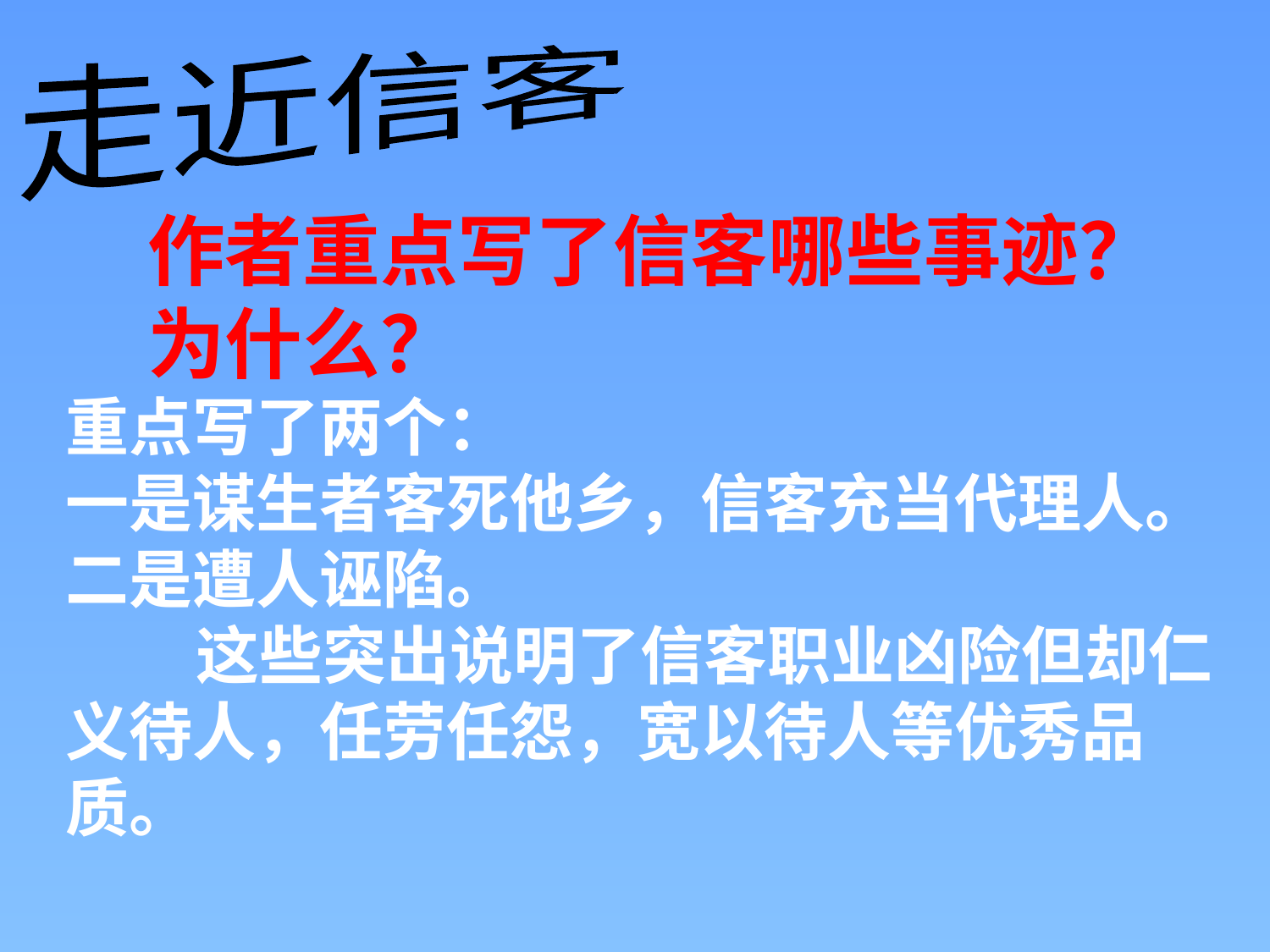

走近信客

作者重点写了信客哪些事迹？为什么？
重点写了两个：
一是谋生者客死他乡，信客充当代理人。
二是遭人诬陷。
        这些突出说明了信客职业凶险但却仁义待人，任劳任怨，宽以待人等优秀品质。